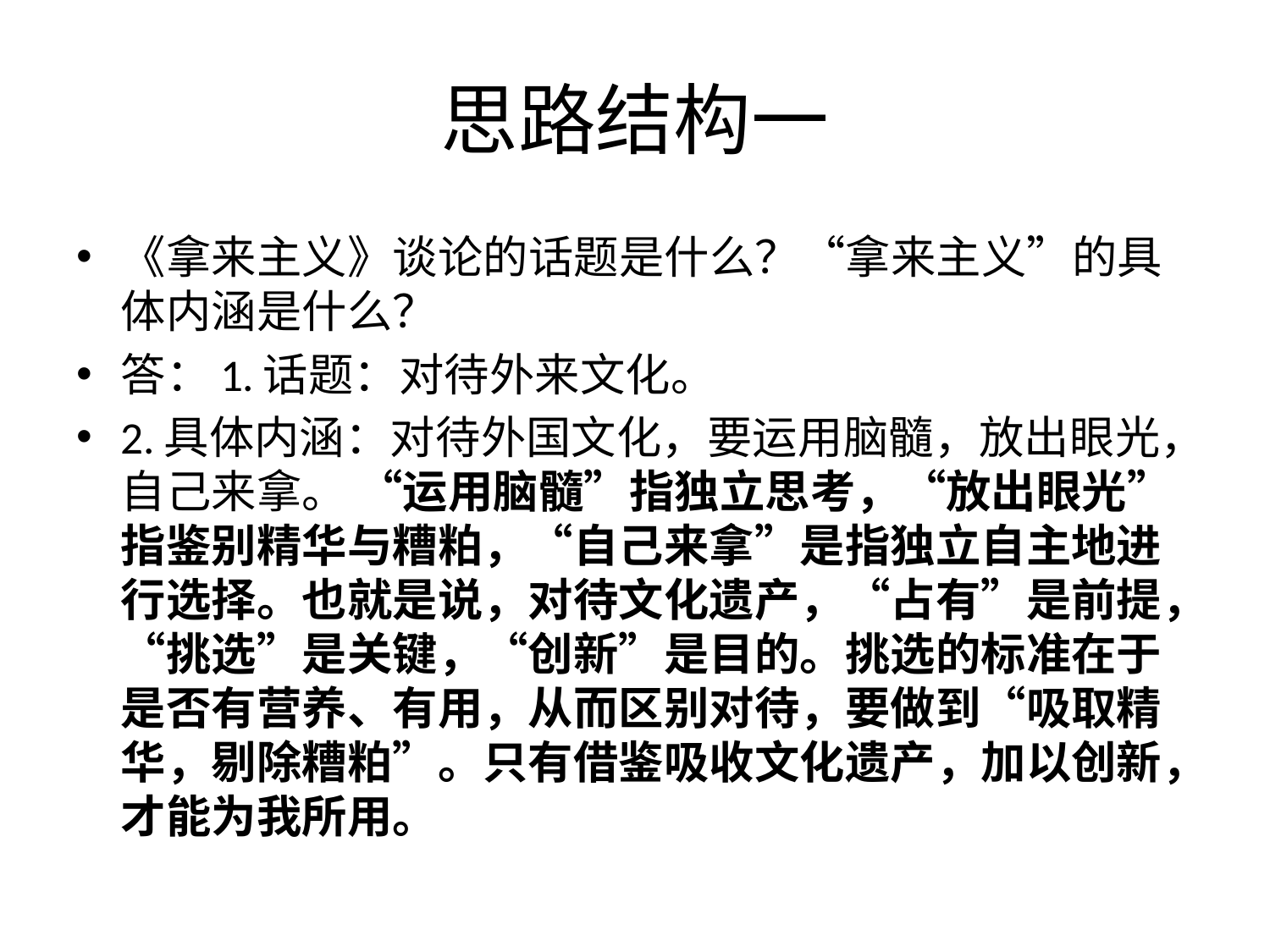

# 思路结构一
《拿来主义》谈论的话题是什么？“拿来主义”的具体内涵是什么？
答：1.话题：对待外来文化。
2.具体内涵：对待外国文化，要运用脑髓，放出眼光，自己来拿。 “运用脑髓”指独立思考，“放出眼光”指鉴别精华与糟粕，“自己来拿”是指独立自主地进行选择。也就是说，对待文化遗产，“占有”是前提，“挑选”是关键，“创新”是目的。挑选的标准在于是否有营养、有用，从而区别对待，要做到“吸取精华，剔除糟粕”。只有借鉴吸收文化遗产，加以创新，才能为我所用。